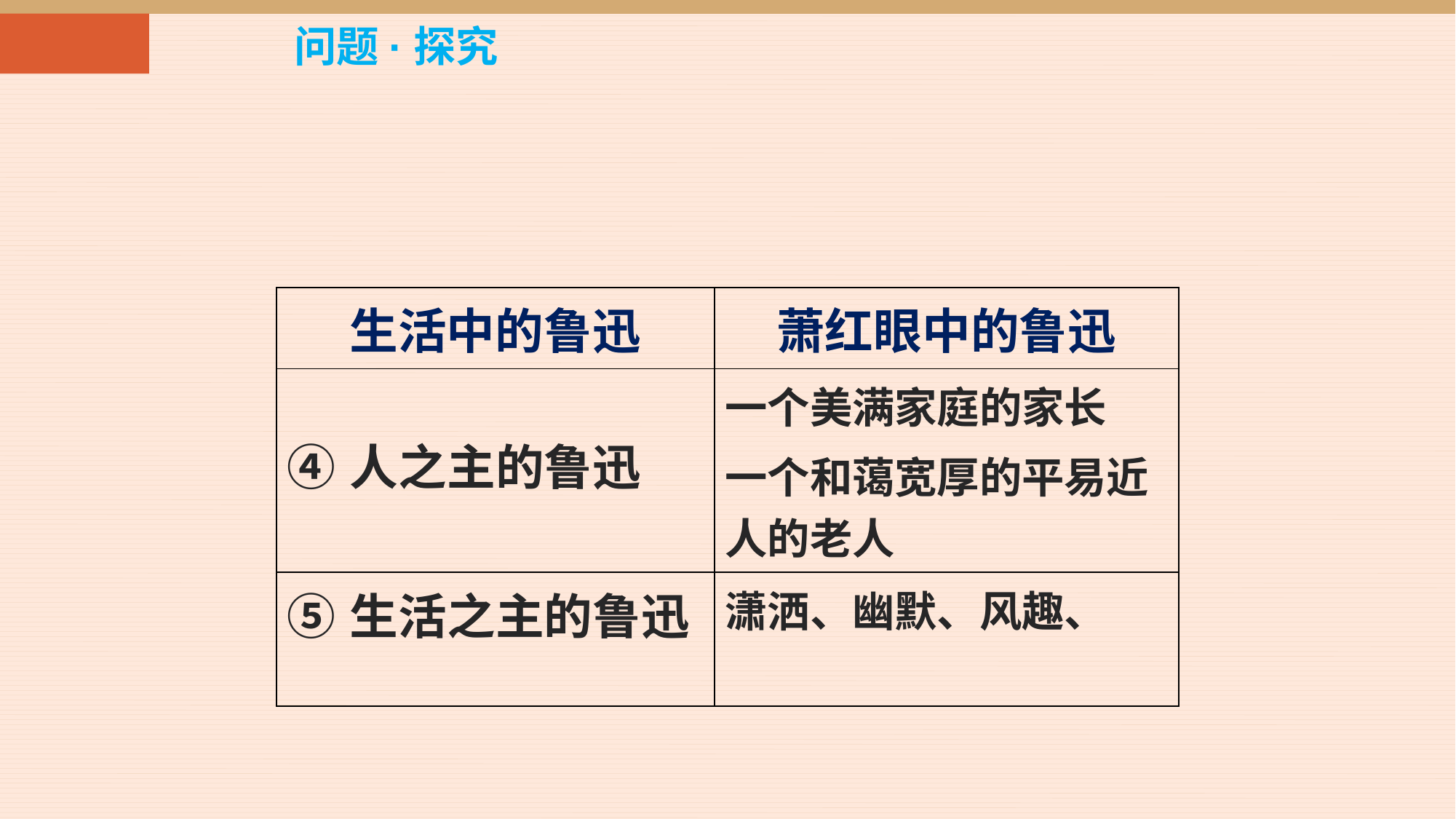

问题·探究
| 生活中的鲁迅 | 萧红眼中的鲁迅 |
| --- | --- |
| ④人之主的鲁迅 | 一个美满家庭的家长 一个和蔼宽厚的平易近人的老人 |
| ⑤生活之主的鲁迅 | 潇洒、幽默、风趣、 |